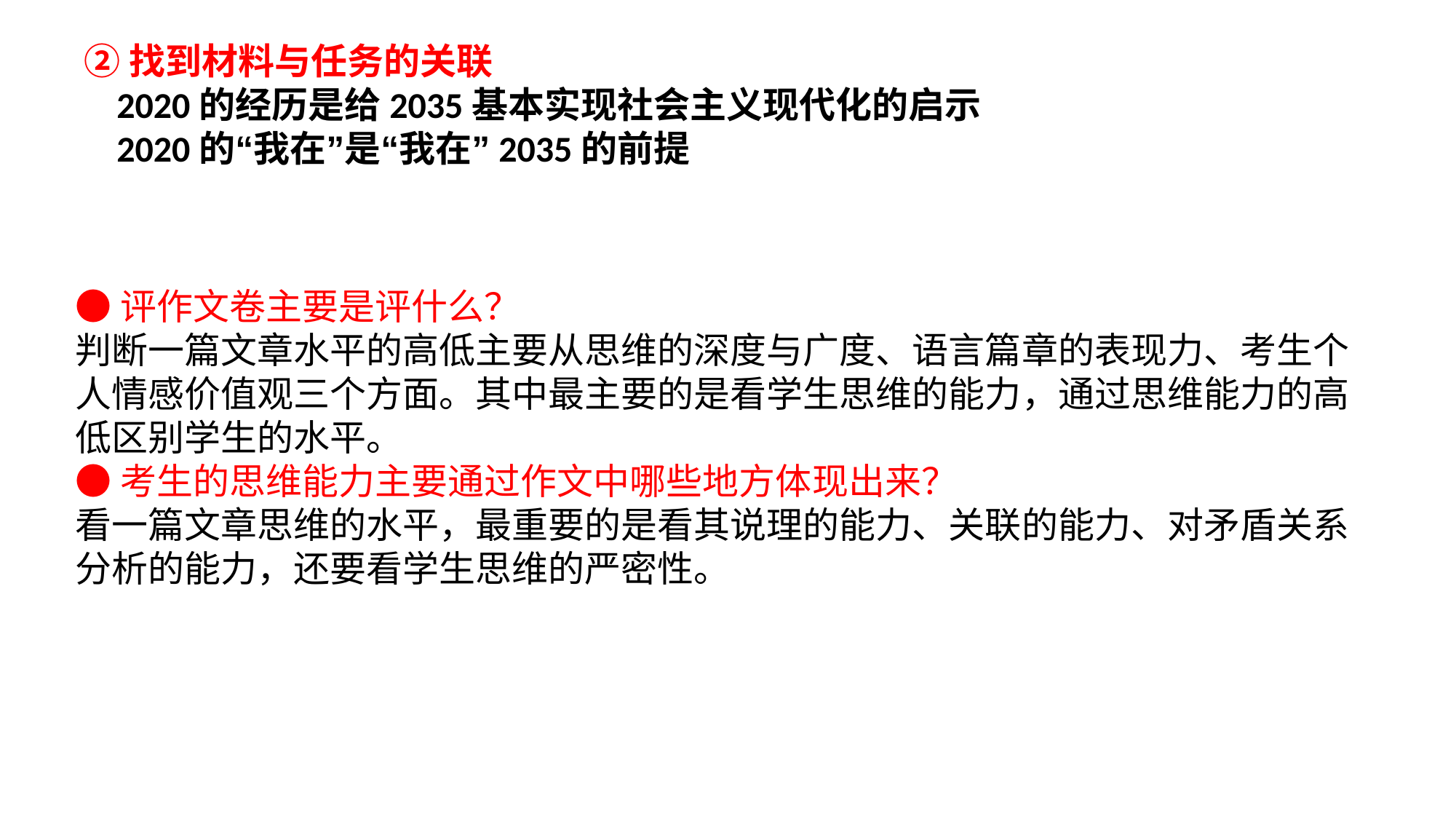

②找到材料与任务的关联
    2020的经历是给2035基本实现社会主义现代化的启示
    2020的“我在”是“我在”2035的前提
●评作文卷主要是评什么？
判断一篇文章水平的高低主要从思维的深度与广度、语言篇章的表现力、考生个人情感价值观三个方面。其中最主要的是看学生思维的能力，通过思维能力的高低区别学生的水平。
●考生的思维能力主要通过作文中哪些地方体现出来？
看一篇文章思维的水平，最重要的是看其说理的能力、关联的能力、对矛盾关系分析的能力，还要看学生思维的严密性。